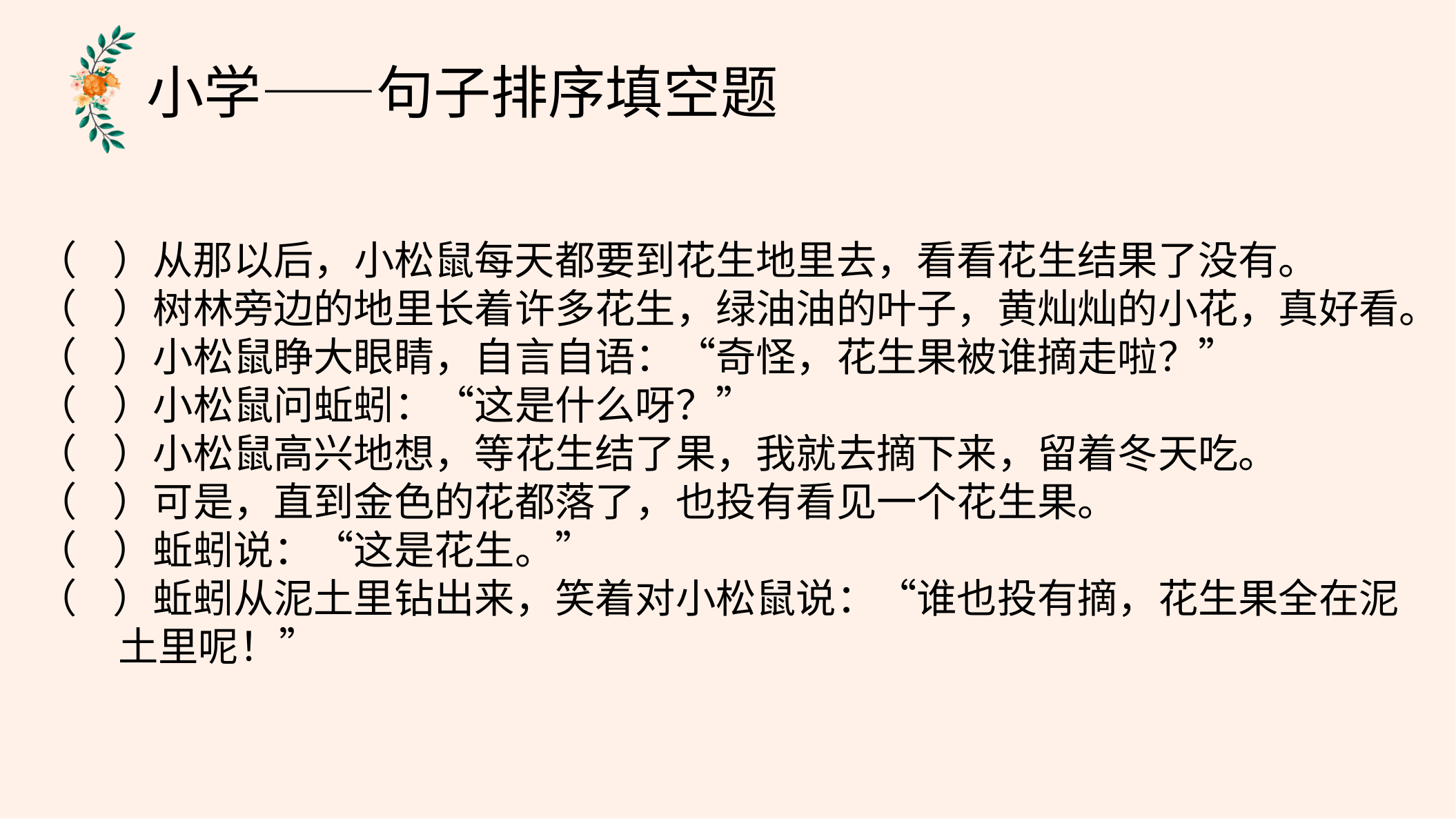

小学——句子排序填空题
（    ）从那以后，小松鼠每天都要到花生地里去，看看花生结果了没有。
（    ）树林旁边的地里长着许多花生，绿油油的叶子，黄灿灿的小花，真好看。
（    ）小松鼠睁大眼睛，自言自语：“奇怪，花生果被谁摘走啦？”
（    ）小松鼠问蚯蚓：“这是什么呀？”
（    ）小松鼠高兴地想，等花生结了果，我就去摘下来，留着冬天吃。
（    ）可是，直到金色的花都落了，也投有看见一个花生果。
（    ）蚯蚓说：“这是花生。”
（    ）蚯蚓从泥土里钻出来，笑着对小松鼠说：“谁也投有摘，花生果全在泥
        土里呢！”